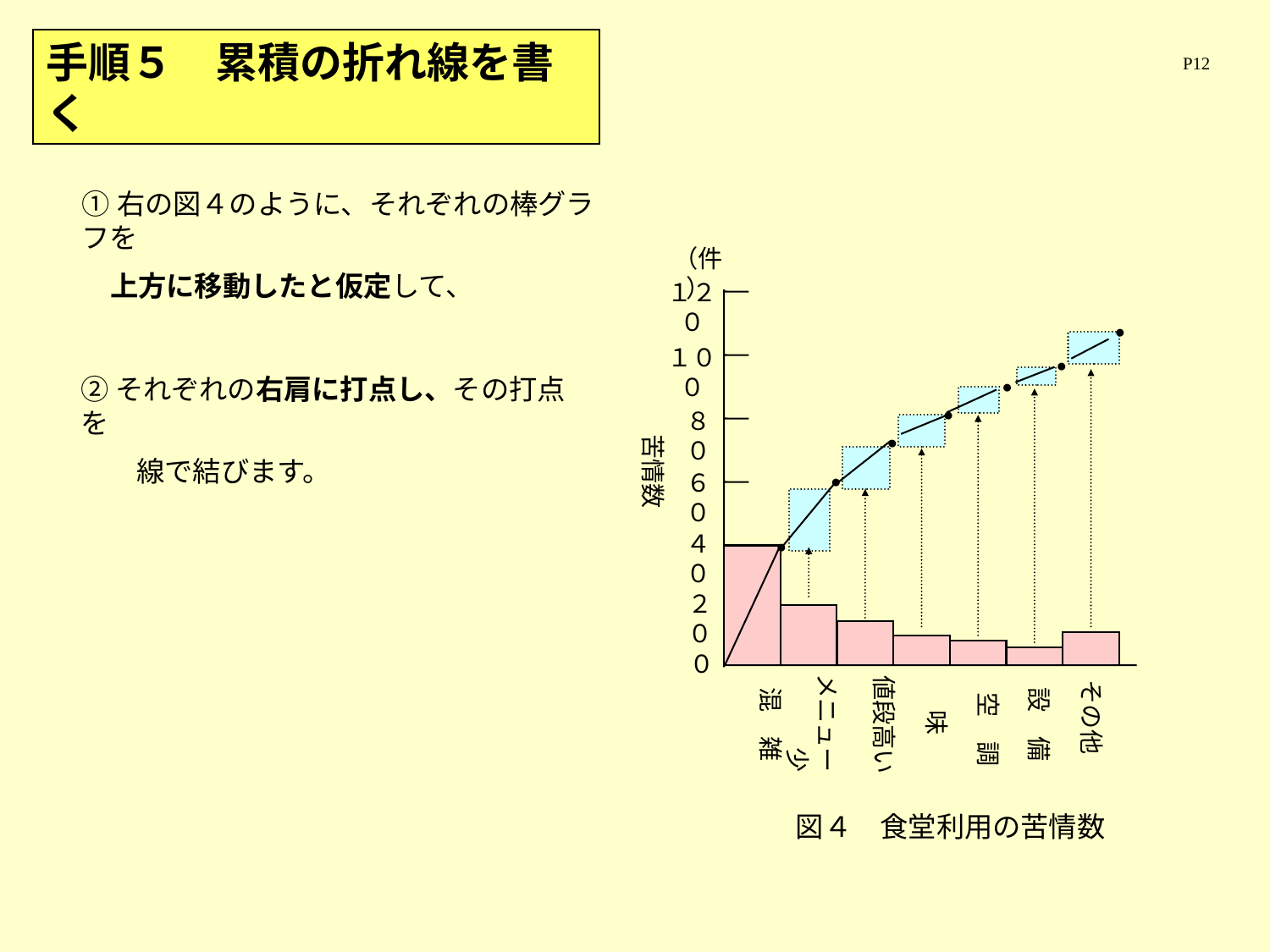

手順５　累積の折れ線を書く
P12
①右の図４のように、それぞれの棒グラフを
　上方に移動したと仮定して、
②それぞれの右肩に打点し、その打点を
　　線で結びます。
（件）
１２０

１００
苦情数

８０

６０

４０

２０

０
●

●

●

●

●

●

●

メニュー少
値段高い
　空　調
その他
味
混　雑
設　備

図４　食堂利用の苦情数